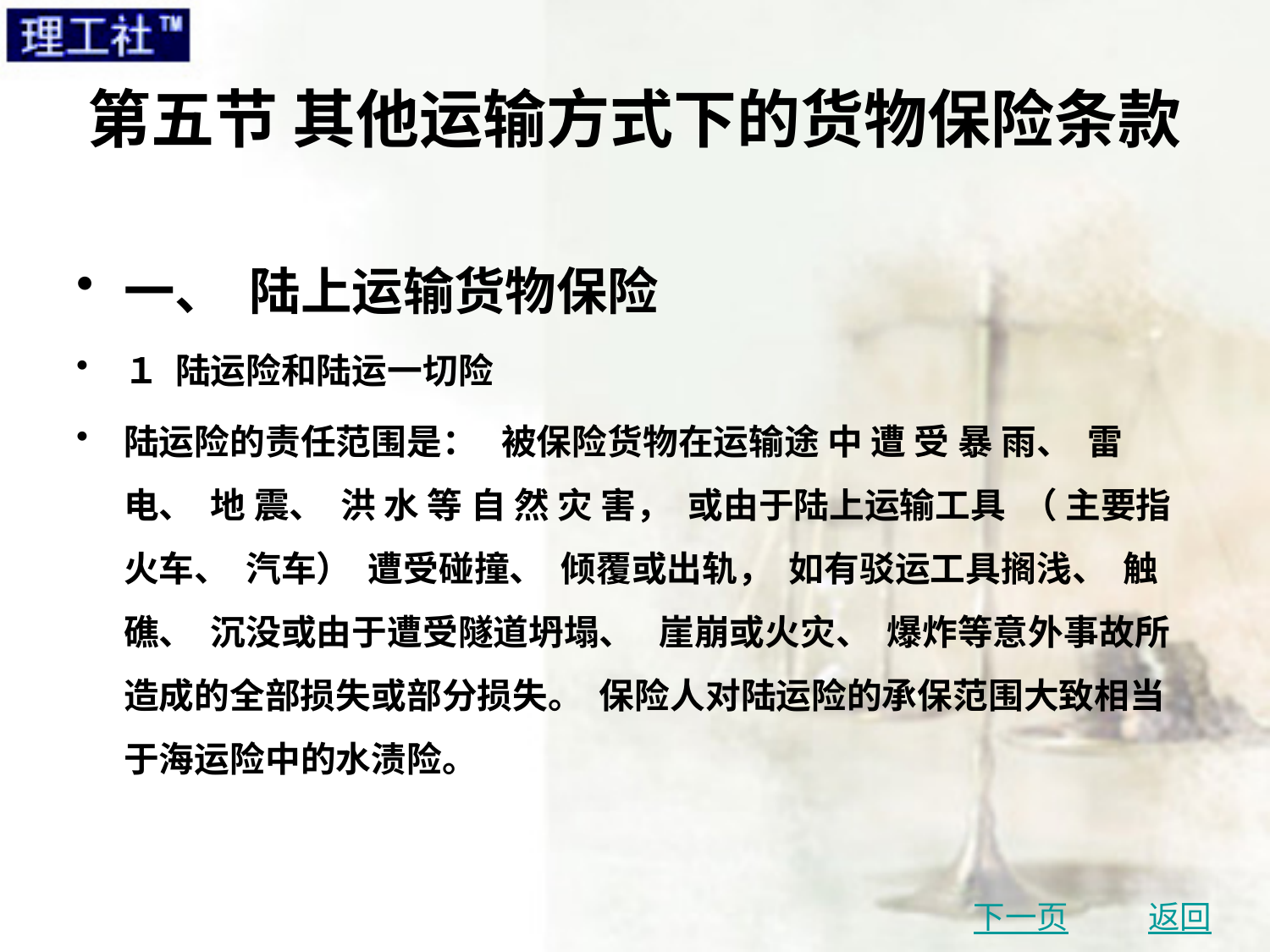

# 第五节 其他运输方式下的货物保险条款
一、  陆上运输货物保险
１  陆运险和陆运一切险
陆运险的责任范围是：   被保险货物在运输途 中 遭 受 暴 雨、  雷 电、  地 震、  洪 水 等 自 然 灾 害，  或由于陆上运输工具  （ 主要指火车、  汽车）  遭受碰撞、  倾覆或出轨，  如有驳运工具搁浅、  触礁、  沉没或由于遭受隧道坍塌、   崖崩或火灾、  爆炸等意外事故所造成的全部损失或部分损失。  保险人对陆运险的承保范围大致相当于海运险中的水渍险。

下一页
返回